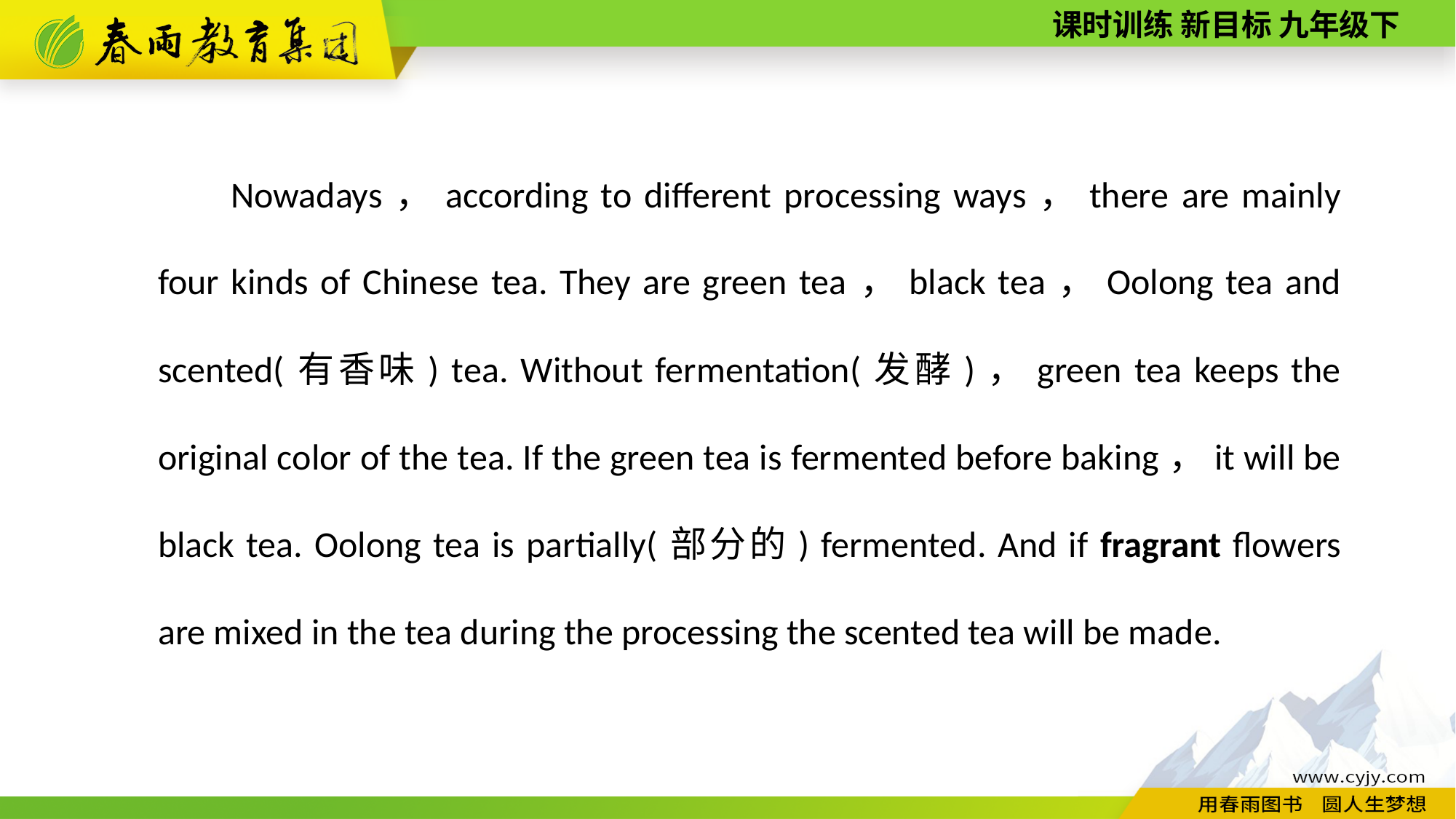

Nowadays，according to different processing ways，there are mainly four kinds of Chinese tea. They are green tea，black tea，Oolong tea and scented(有香味) tea. Without fermentation(发酵)，green tea keeps the original color of the tea. If the green tea is fermented before baking，it will be black tea. Oolong tea is partially(部分的) fermented. And if fragrant flowers are mixed in the tea during the processing the scented tea will be made.